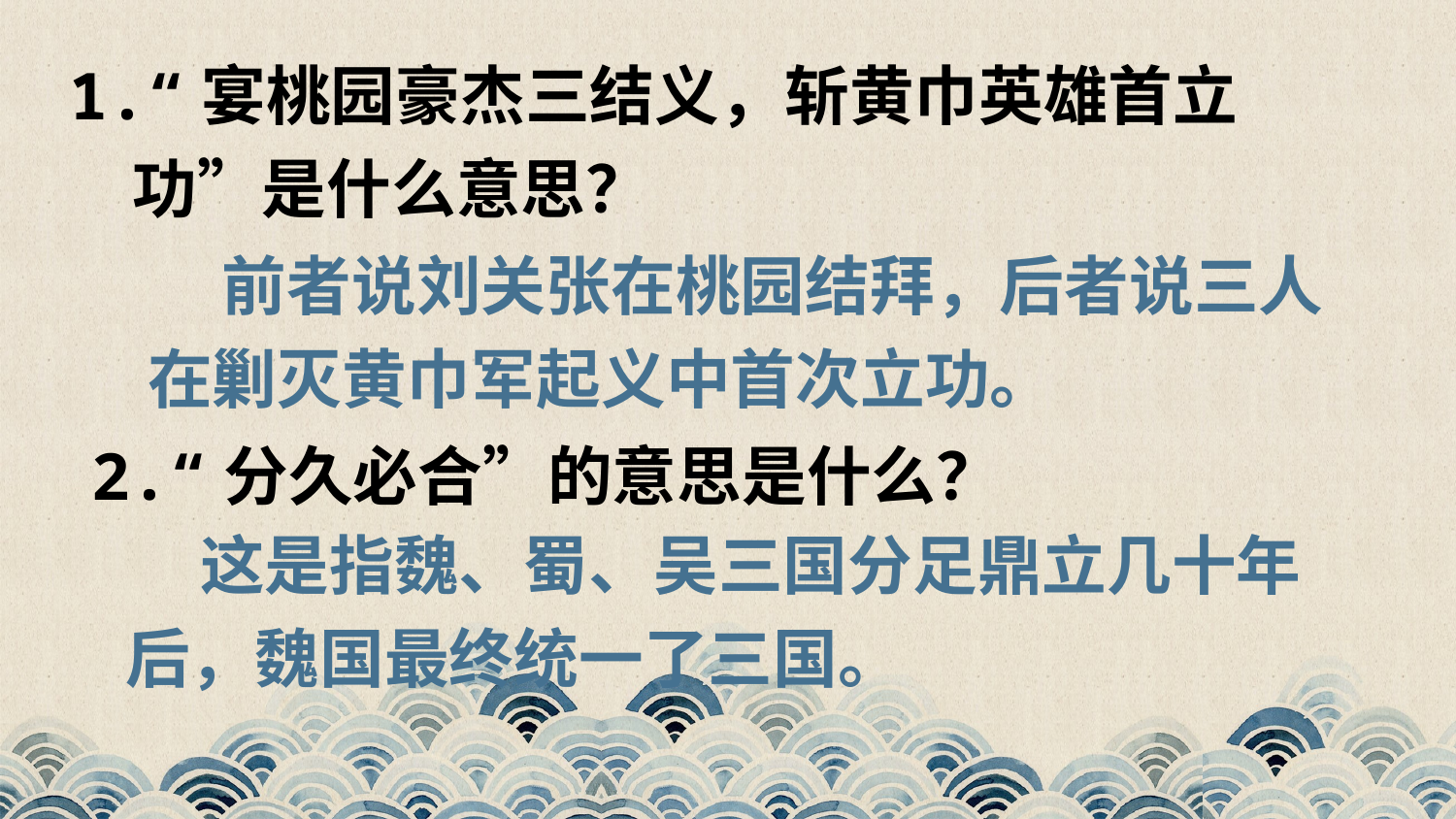

1.“宴桃园豪杰三结义，斩黄巾英雄首立功”是什么意思？
    前者说刘关张在桃园结拜，后者说三人在剿灭黄巾军起义中首次立功。
2.“分久必合”的意思是什么？
    这是指魏、蜀、吴三国分足鼎立几十年后，魏国最终统一了三国。